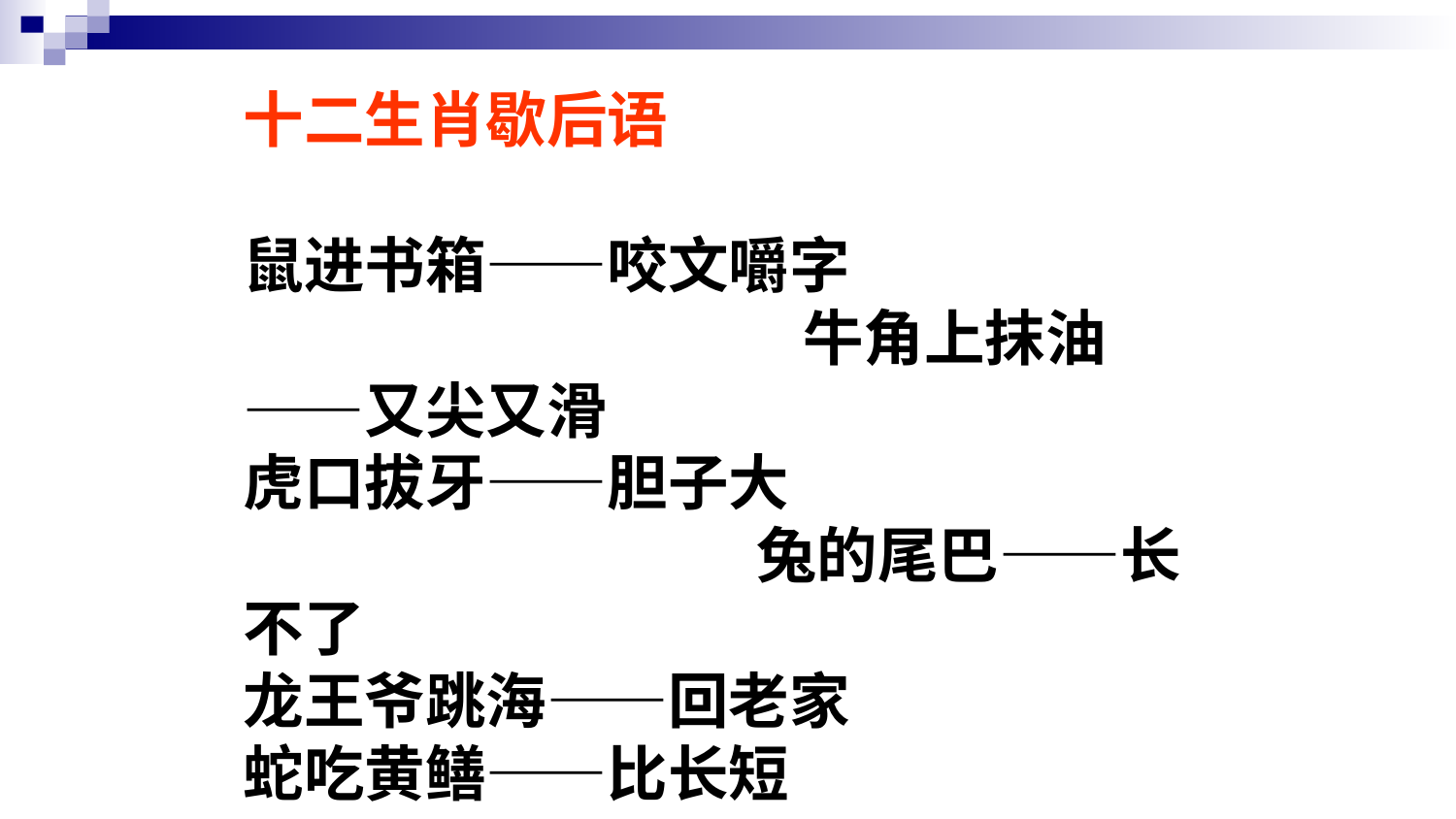

十二生肖歇后语

鼠进书箱——咬文嚼字 　　　　　　　　　　　　　　 牛角上抹油——又尖又滑
虎口拔牙——胆子大    　　　　　　　　　　　　　  兔的尾巴——长不了
龙王爷跳海——回老家
蛇吃黄鳝——比长短